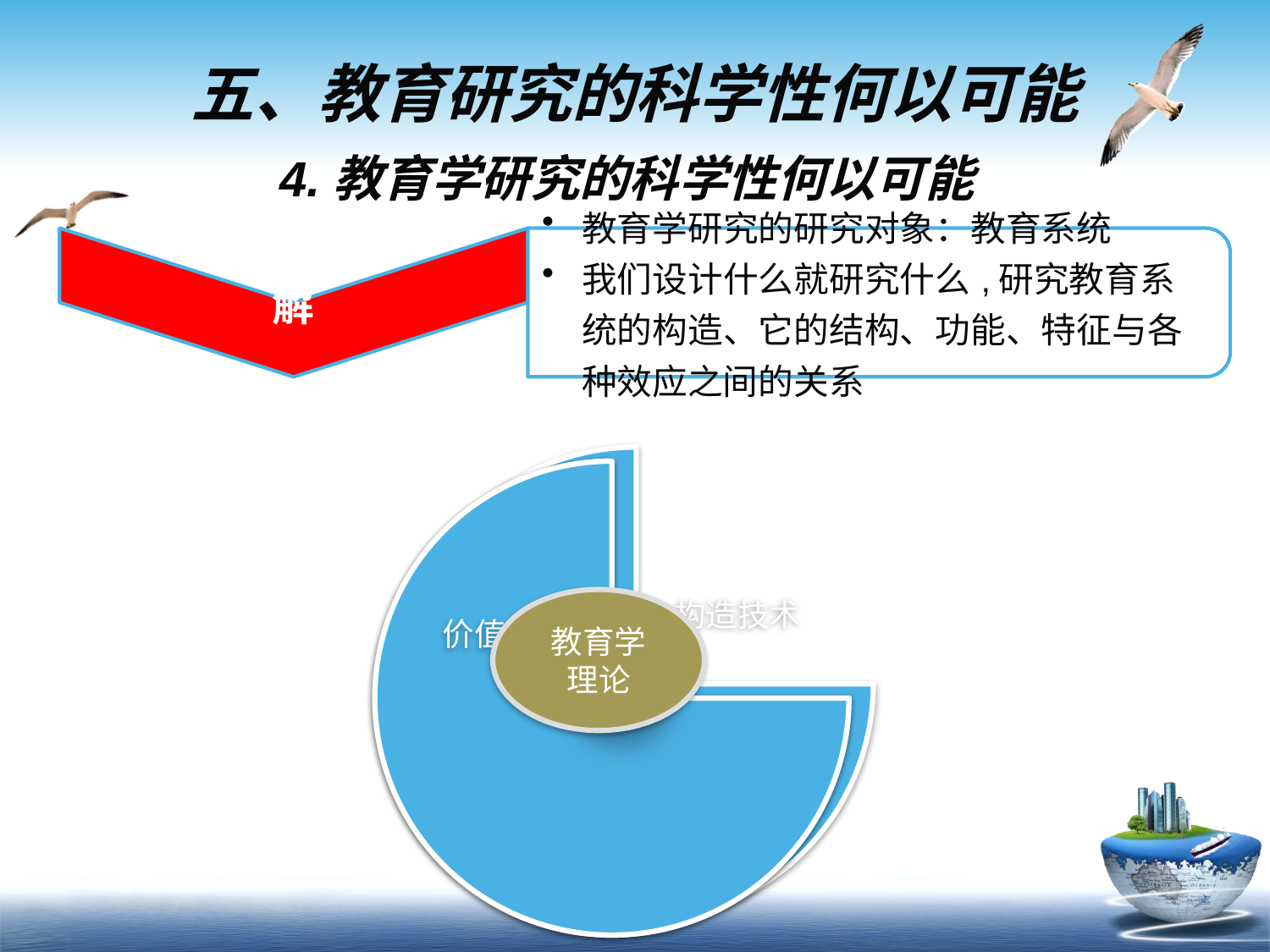

五、教育研究的科学性何以可能
# 4.教育学研究的科学性何以可能
解
教育学研究的研究对象：教育系统
我们设计什么就研究什么,研究教育系统的构造、它的结构、功能、特征与各种效应之间的关系

构造技术
事实效应
价值效应

教育系统